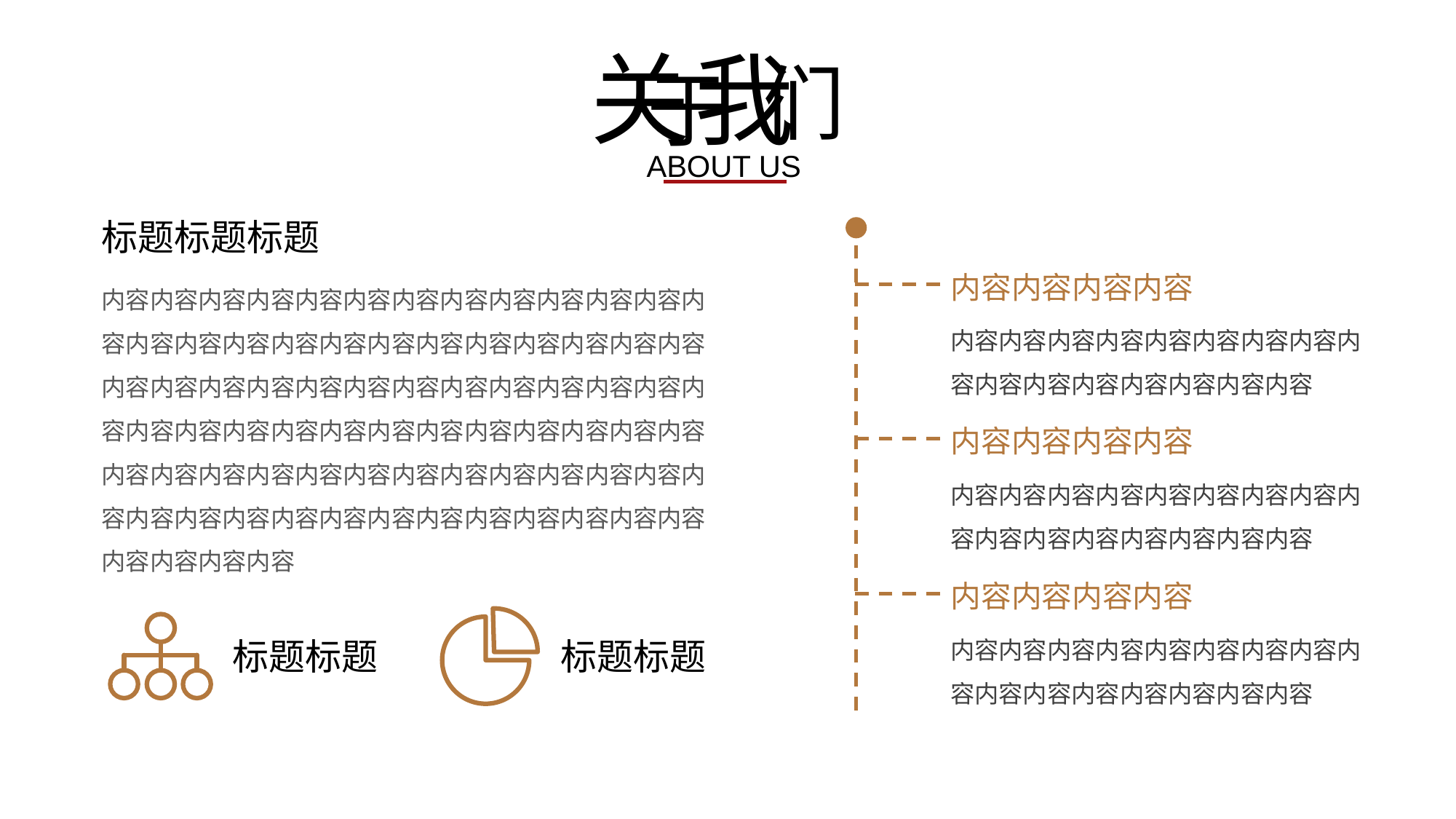

关
我
们
于
ABOUT US

标题标题标题

内容内容内容内容
内容内容内容内容内容内容内容内容内容内容内容内容内容内容内容内容
内容内容内容内容内容内容内容内容内容内容内容内容内容内容内容内容内容内容内容内容内容内容内容内容内容内容内容内容内容内容内容内容内容内容内容内容内容内容内容内容内容内容内容内容内容内容内容内容内容内容内容内容内容内容内容内容内容内容内容内容内容内容内容内容内容内容内容内容内容内容内容内容内容内容内容内容内容内容内容

内容内容内容内容
内容内容内容内容内容内容内容内容内容内容内容内容内容内容内容内容
内容内容内容内容
内容内容内容内容内容内容内容内容内容内容内容内容内容内容内容内容

标题标题
标题标题